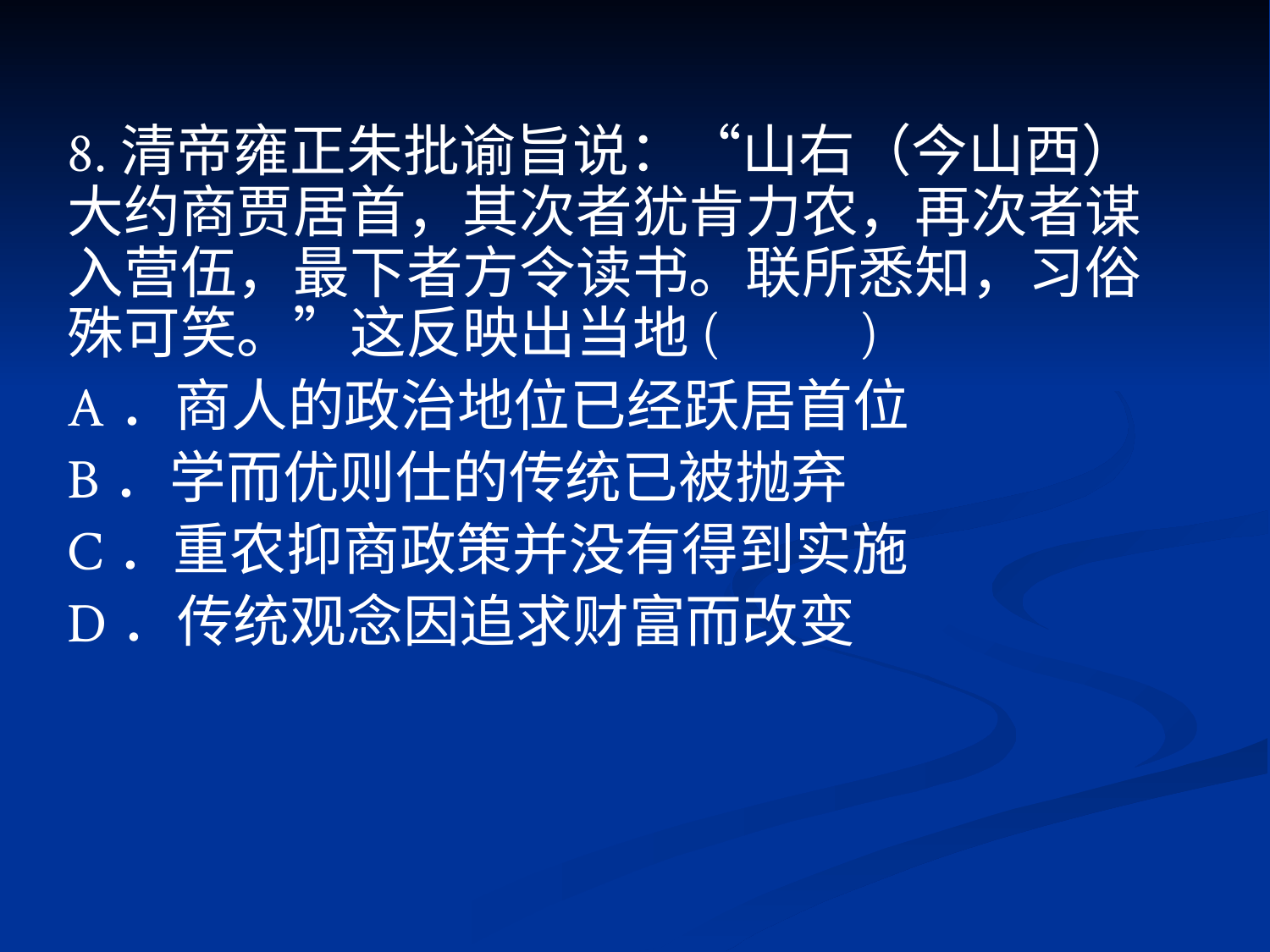

8.清帝雍正朱批谕旨说：“山右（今山西）大约商贾居首，其次者犹肯力农，再次者谋入营伍，最下者方令读书。联所悉知，习俗殊可笑。”这反映出当地(　　)
A．商人的政治地位已经跃居首位
B．学而优则仕的传统已被抛弃
C．重农抑商政策并没有得到实施
D．传统观念因追求财富而改变